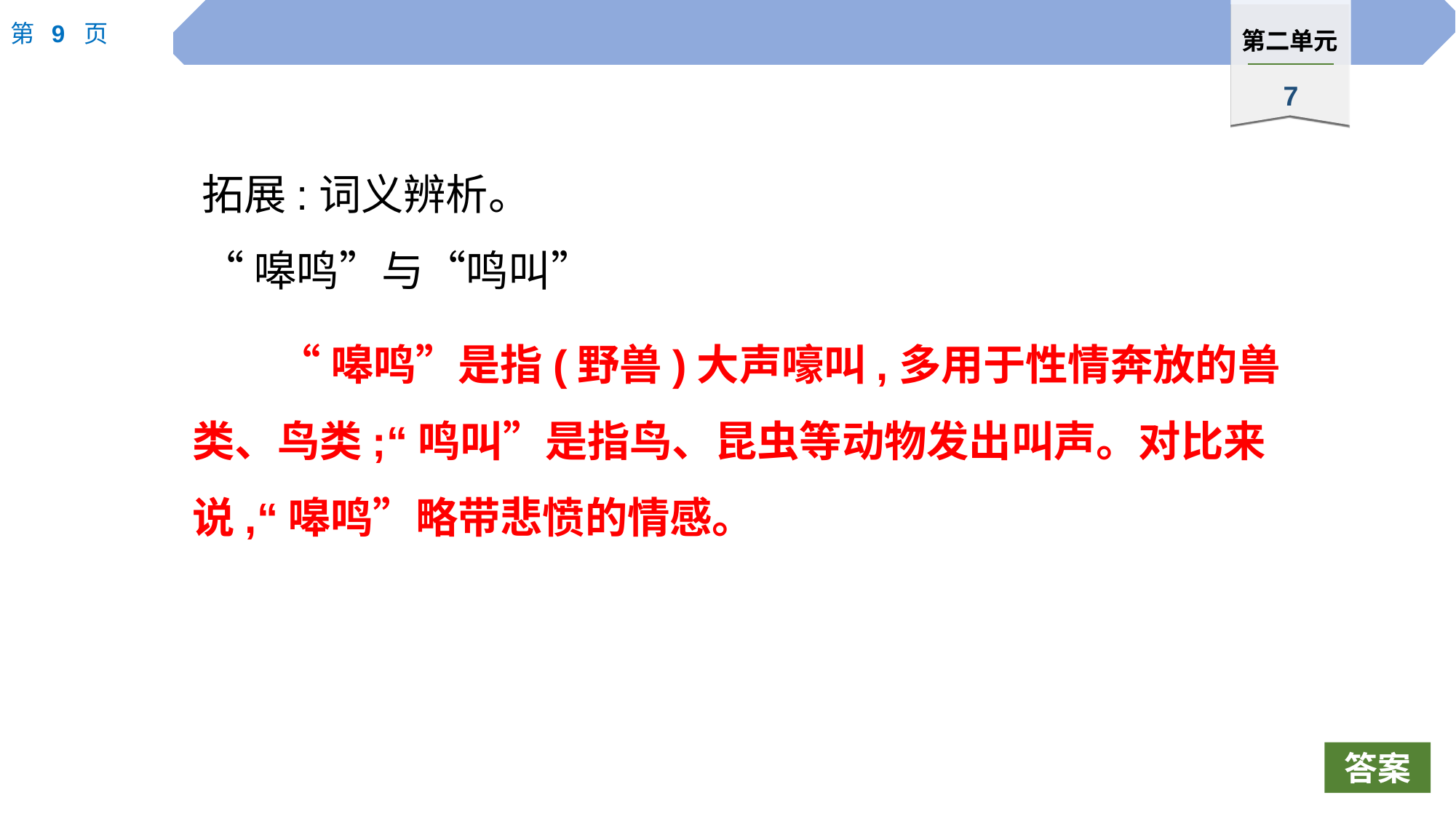

拓展:词义辨析。
“嗥鸣”与“鸣叫”
“嗥鸣”是指(野兽)大声嚎叫,多用于性情奔放的兽类、鸟类;“鸣叫”是指鸟、昆虫等动物发出叫声。对比来说,“嗥鸣”略带悲愤的情感。
答案